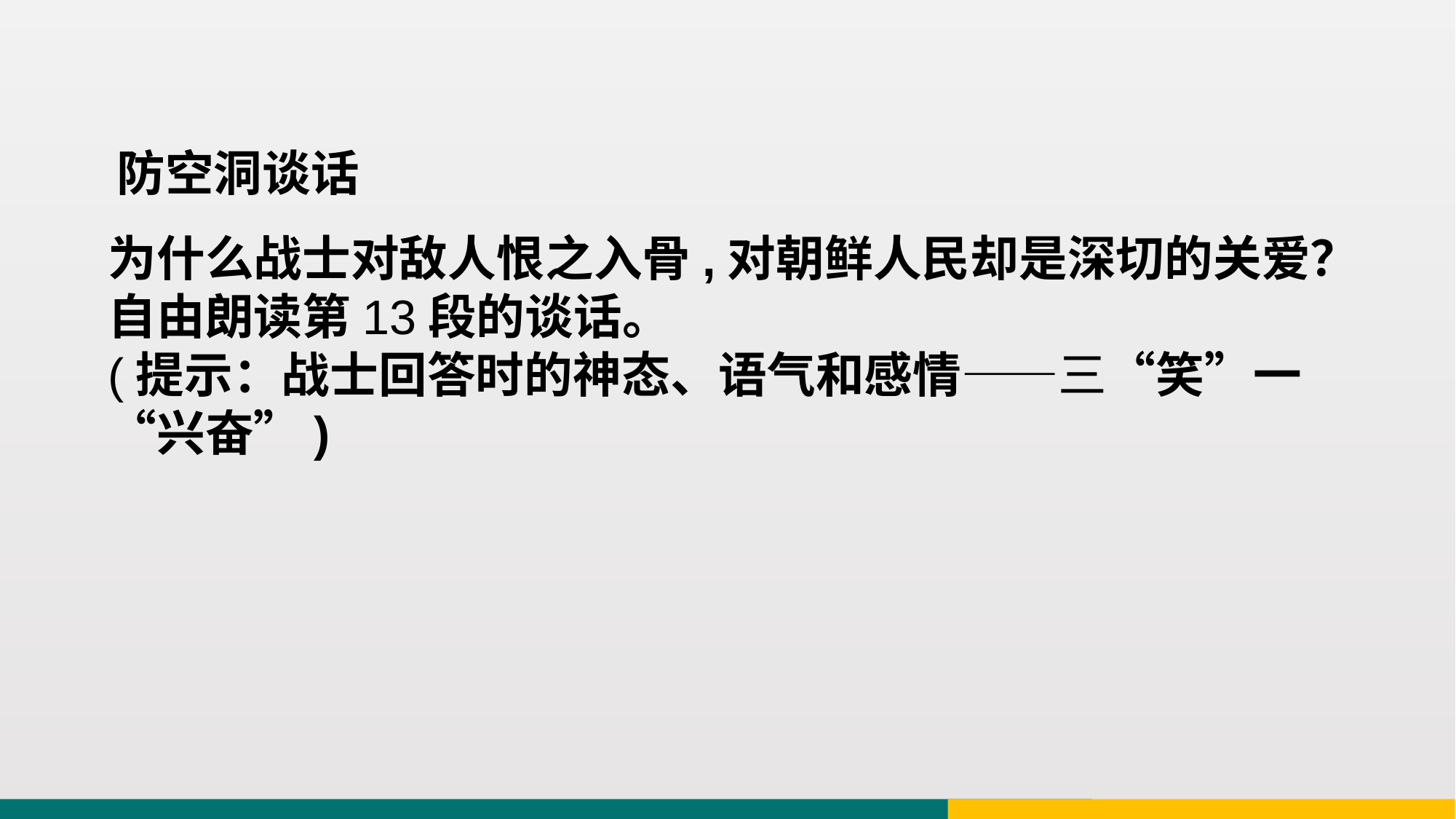

防空洞谈话
为什么战士对敌人恨之入骨,对朝鲜人民却是深切的关爱？ 自由朗读第13段的谈话。
(提示：战士回答时的神态、语气和感情——三“笑”一“兴奋”)